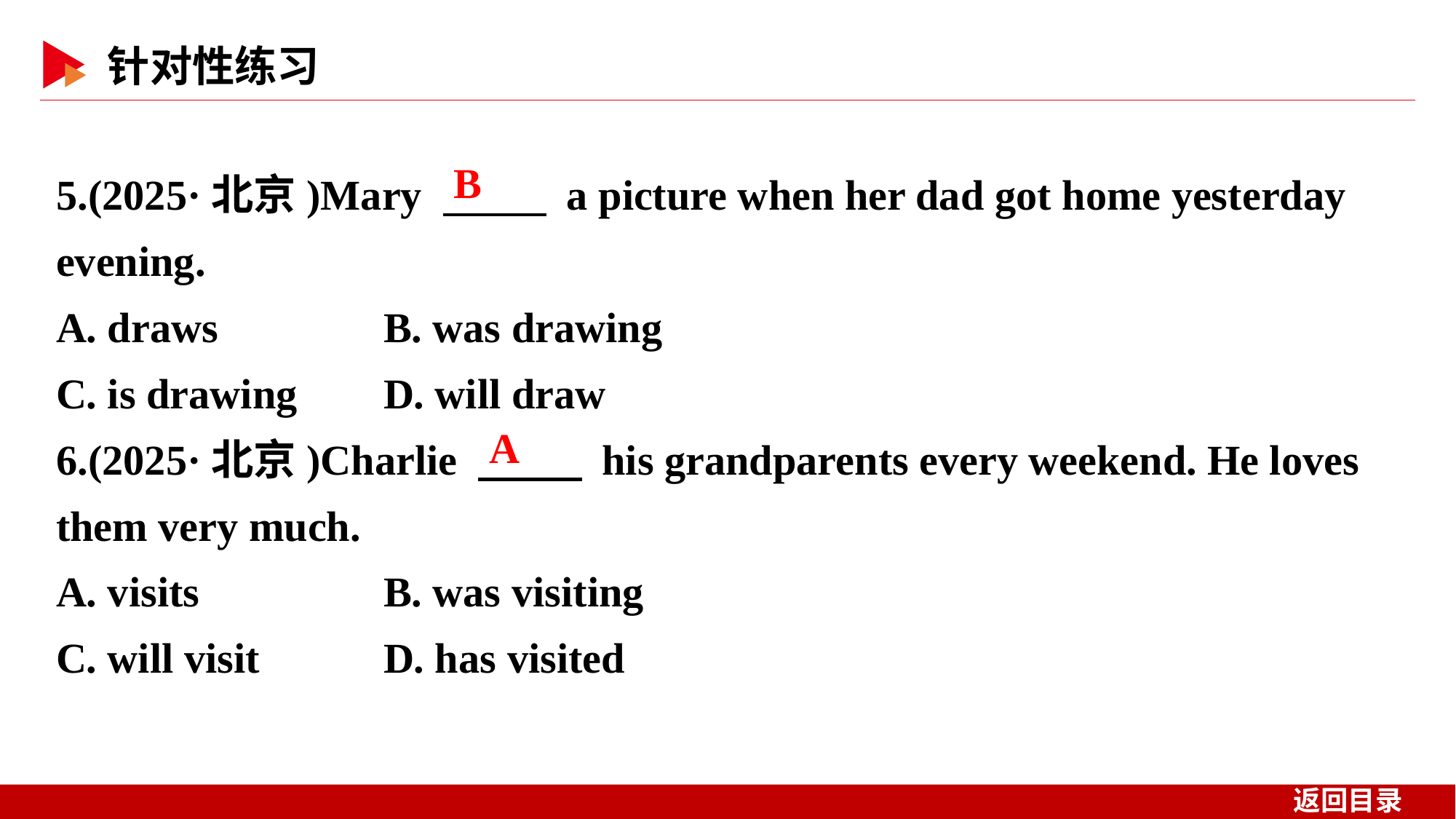

5.(2025·北京)Mary 　  　 a picture when her dad got home yesterday evening.
A. draws             	B. was drawing
C. is drawing     	D. will draw
6.(2025·北京)Charlie 　  　 his grandparents every weekend. He loves them very much.
A. visits                	B. was visiting
C. will visit        	D. has visited
B
A